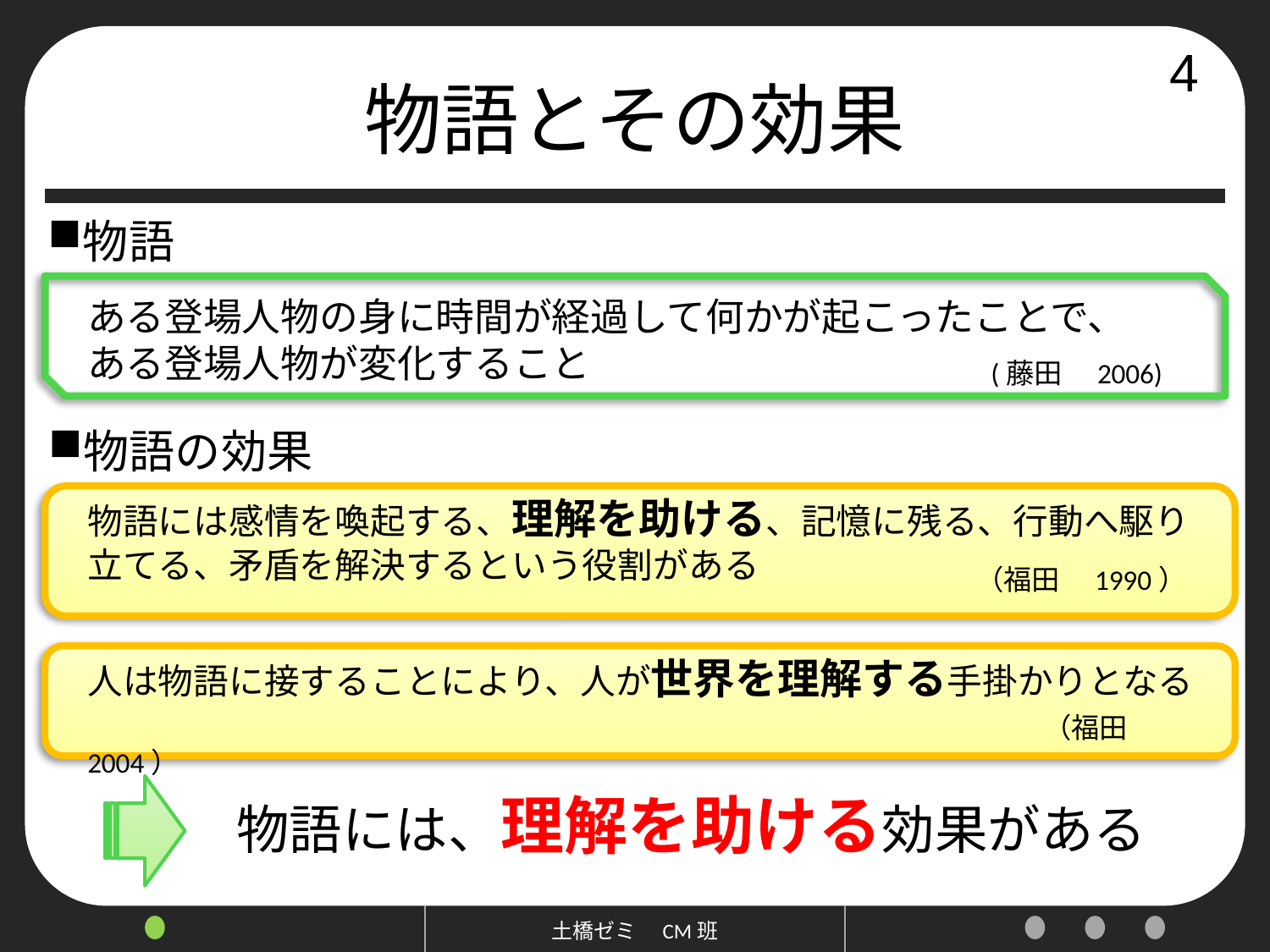

# 物語とその効果
4
物語

ある登場人物の身に時間が経過して何かが起こったことで、
ある登場人物が変化すること
(藤田　2006)
物語の効果

物語には感情を喚起する、理解を助ける、記憶に残る、行動へ駆り立てる、矛盾を解決するという役割がある

（福田　1990）

人は物語に接することにより、人が世界を理解する手掛かりとなる
                                                                                                        　　     （福田　2004）

物語には、理解を助ける効果がある

土橋ゼミ　CM班